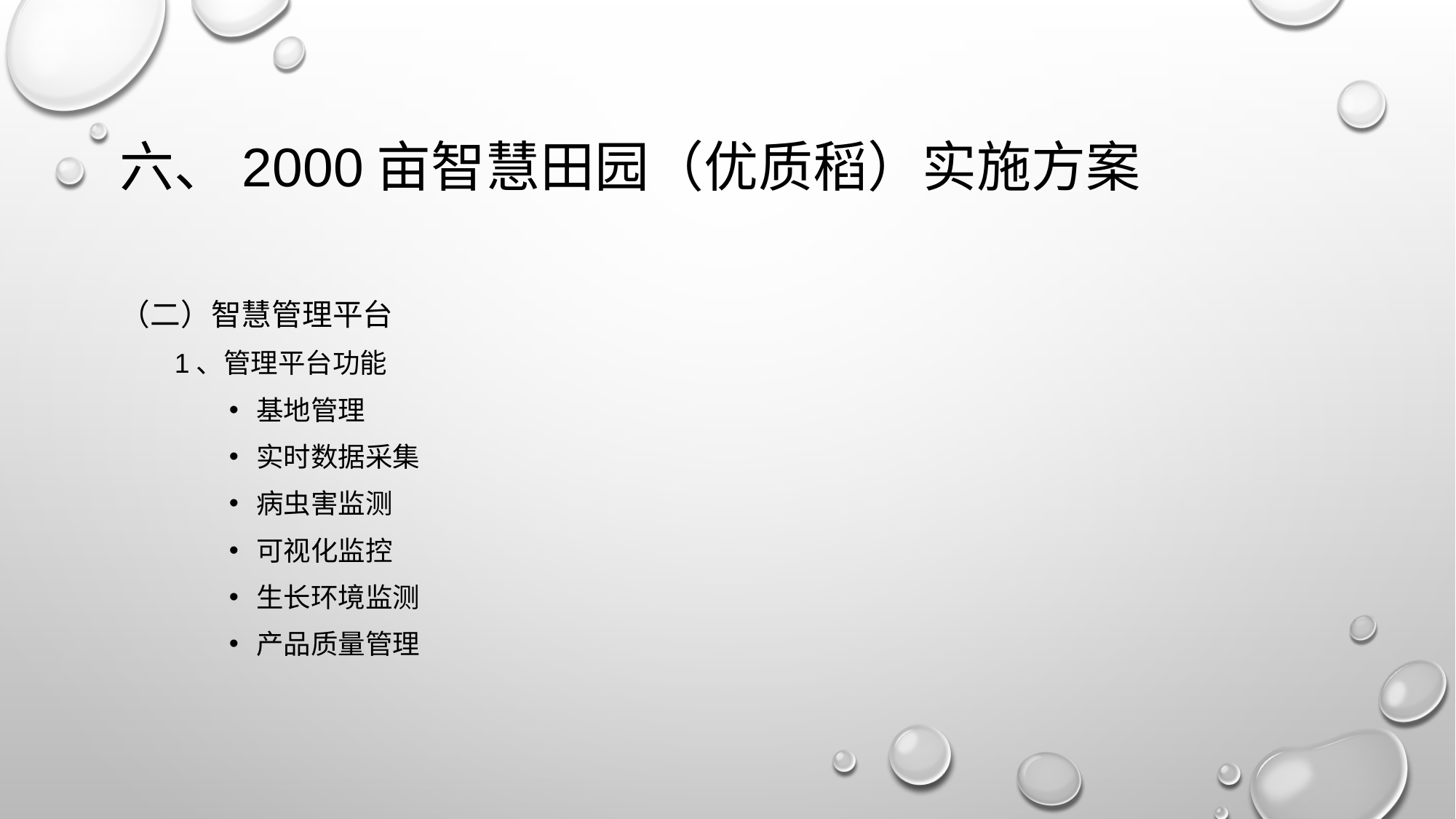

# 六、2000亩智慧田园（优质稻）实施方案
（二）智慧管理平台
1、管理平台功能
基地管理
实时数据采集
病虫害监测
可视化监控
生长环境监测
产品质量管理